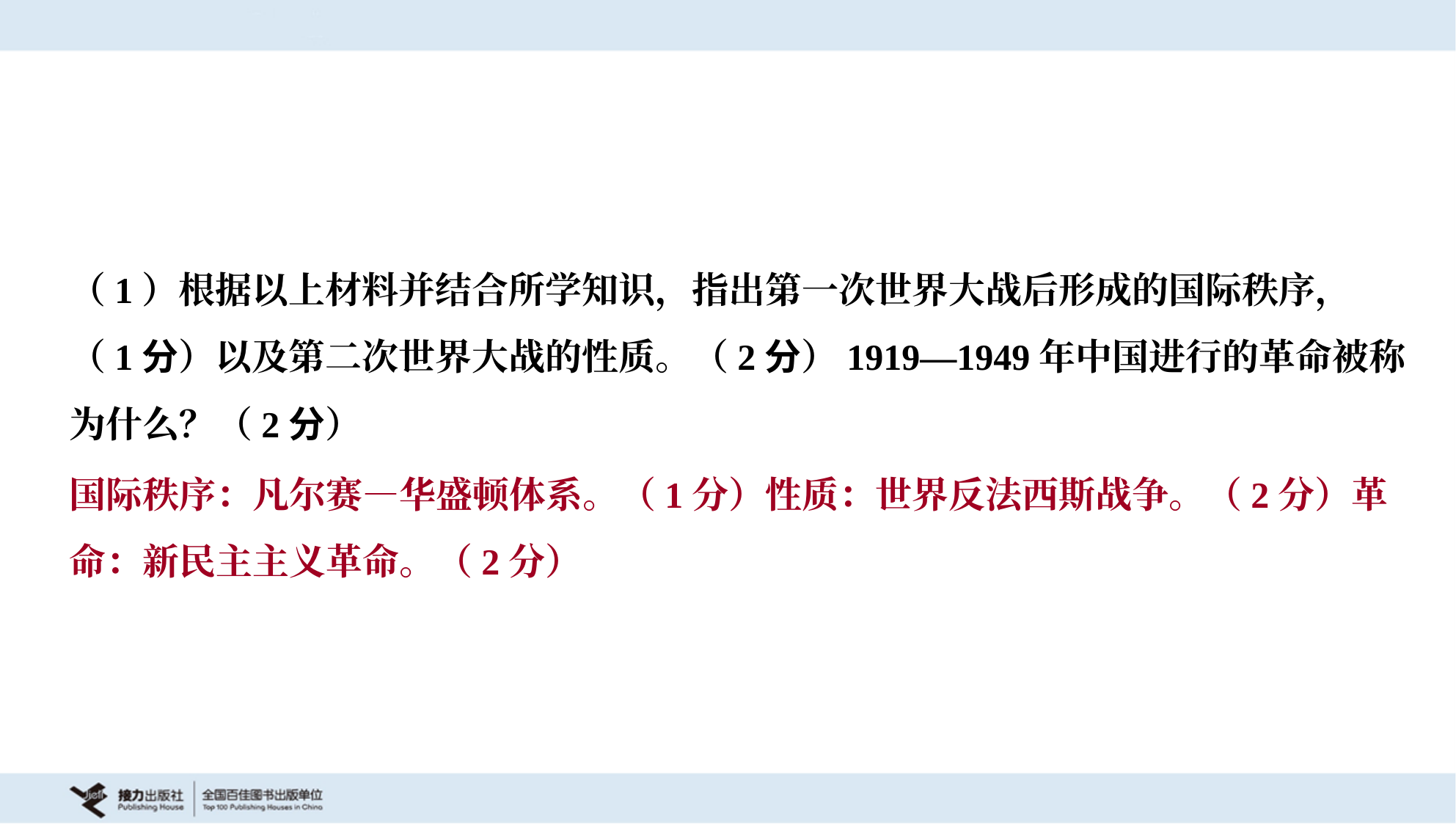

（1）根据以上材料并结合所学知识，指出第一次世界大战后形成的国际秩序，
（1分）以及第二次世界大战的性质。（2分）1919—1949年中国进行的革命被称
为什么？（2分）
国际秩序：凡尔赛—华盛顿体系。（1分）性质：世界反法西斯战争。（2分）革
命：新民主主义革命。（2分）